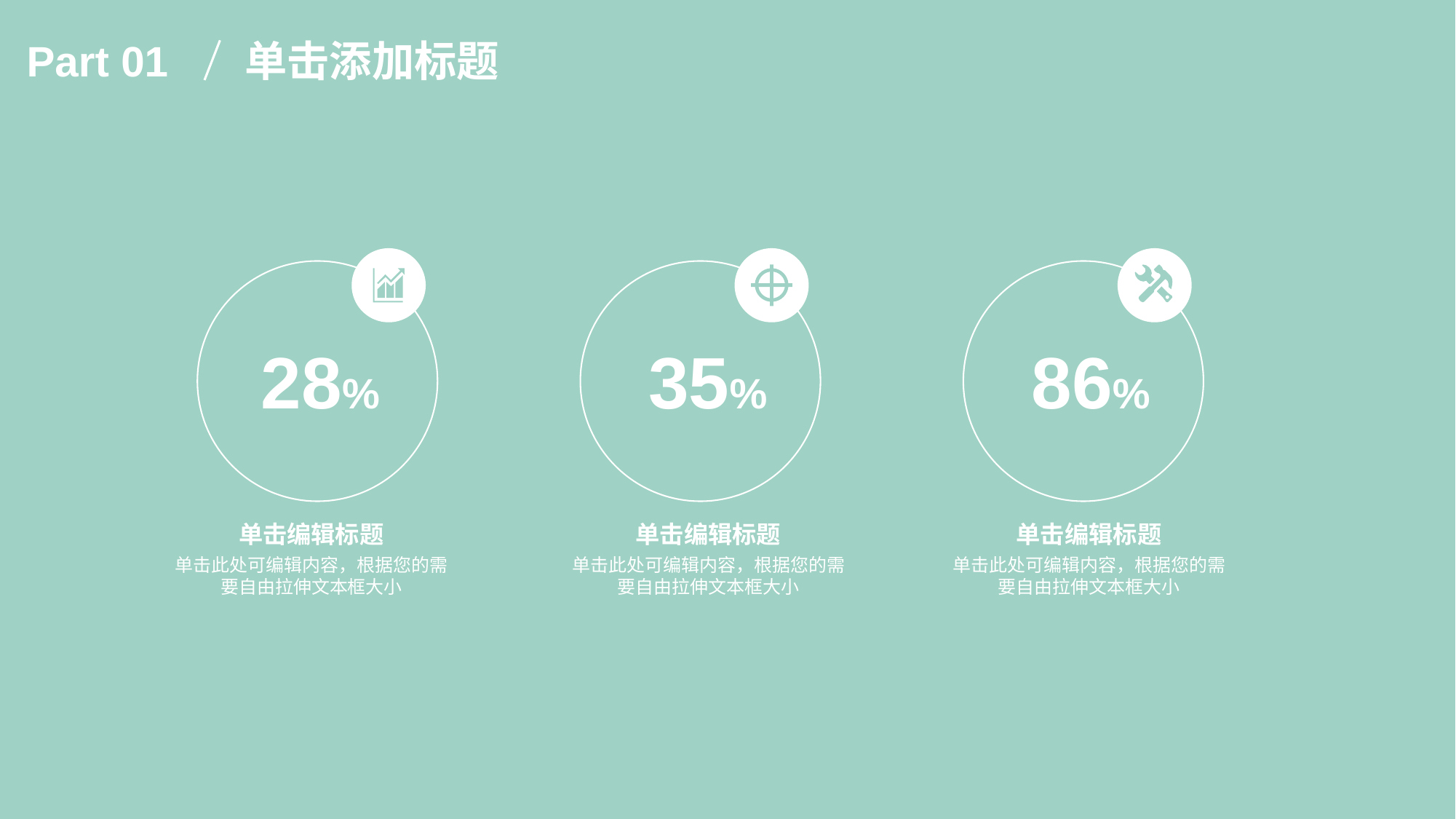

Part 01
单击添加标题

28%
35%
86%
单击编辑标题
单击编辑标题
单击编辑标题
单击此处可编辑内容，根据您的需要自由拉伸文本框大小
单击此处可编辑内容，根据您的需要自由拉伸文本框大小
单击此处可编辑内容，根据您的需要自由拉伸文本框大小